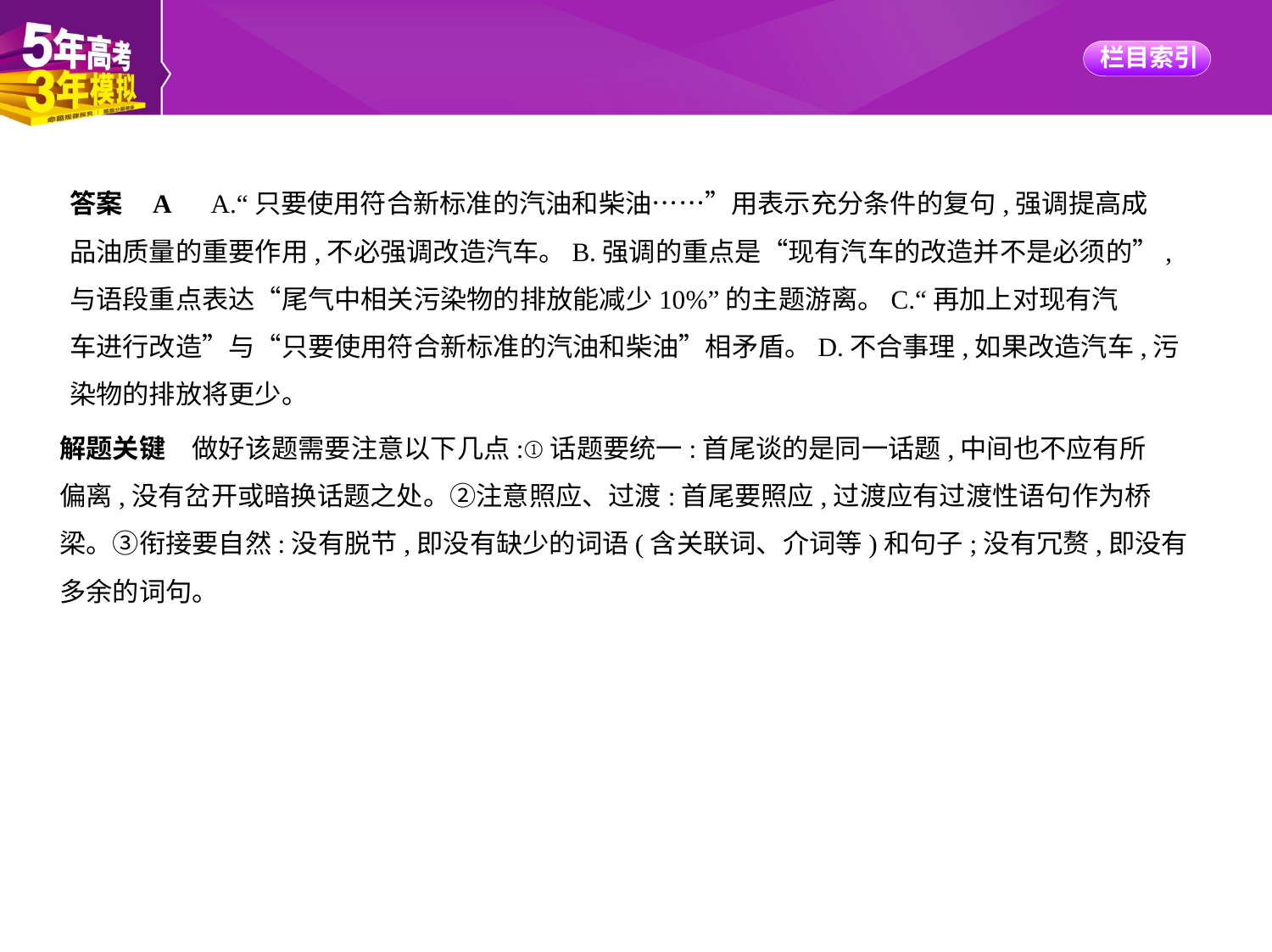

答案    A　A.“只要使用符合新标准的汽油和柴油……”用表示充分条件的复句,强调提高成
品油质量的重要作用,不必强调改造汽车。B.强调的重点是“现有汽车的改造并不是必须的”,
与语段重点表达“尾气中相关污染物的排放能减少10%”的主题游离。C.“再加上对现有汽
车进行改造”与“只要使用符合新标准的汽油和柴油”相矛盾。D.不合事理,如果改造汽车,污
染物的排放将更少。
解题关键　做好该题需要注意以下几点:①话题要统一:首尾谈的是同一话题,中间也不应有所
偏离,没有岔开或暗换话题之处。②注意照应、过渡:首尾要照应,过渡应有过渡性语句作为桥
梁。③衔接要自然:没有脱节,即没有缺少的词语(含关联词、介词等)和句子;没有冗赘,即没有
多余的词句。